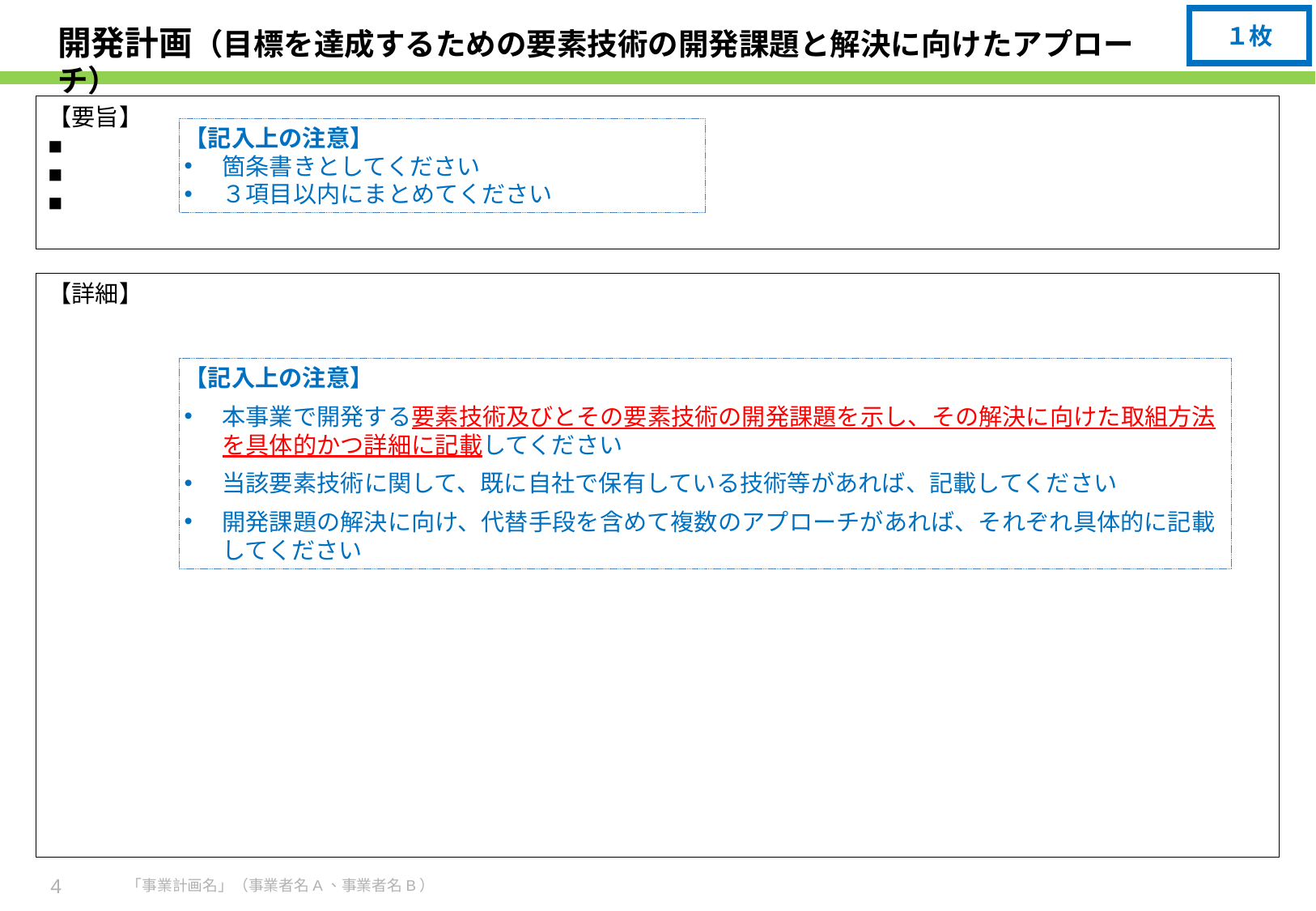

１枚
# 開発計画（目標を達成するための要素技術の開発課題と解決に向けたアプローチ）
【要旨】
■
■
■
【記入上の注意】
箇条書きとしてください
３項目以内にまとめてください
【詳細】
【記入上の注意】
本事業で開発する要素技術及びとその要素技術の開発課題を示し、その解決に向けた取組方法を具体的かつ詳細に記載してください
当該要素技術に関して、既に自社で保有している技術等があれば、記載してください
開発課題の解決に向け、代替手段を含めて複数のアプローチがあれば、それぞれ具体的に記載してください
4
「事業計画名」（事業者名A、事業者名B）